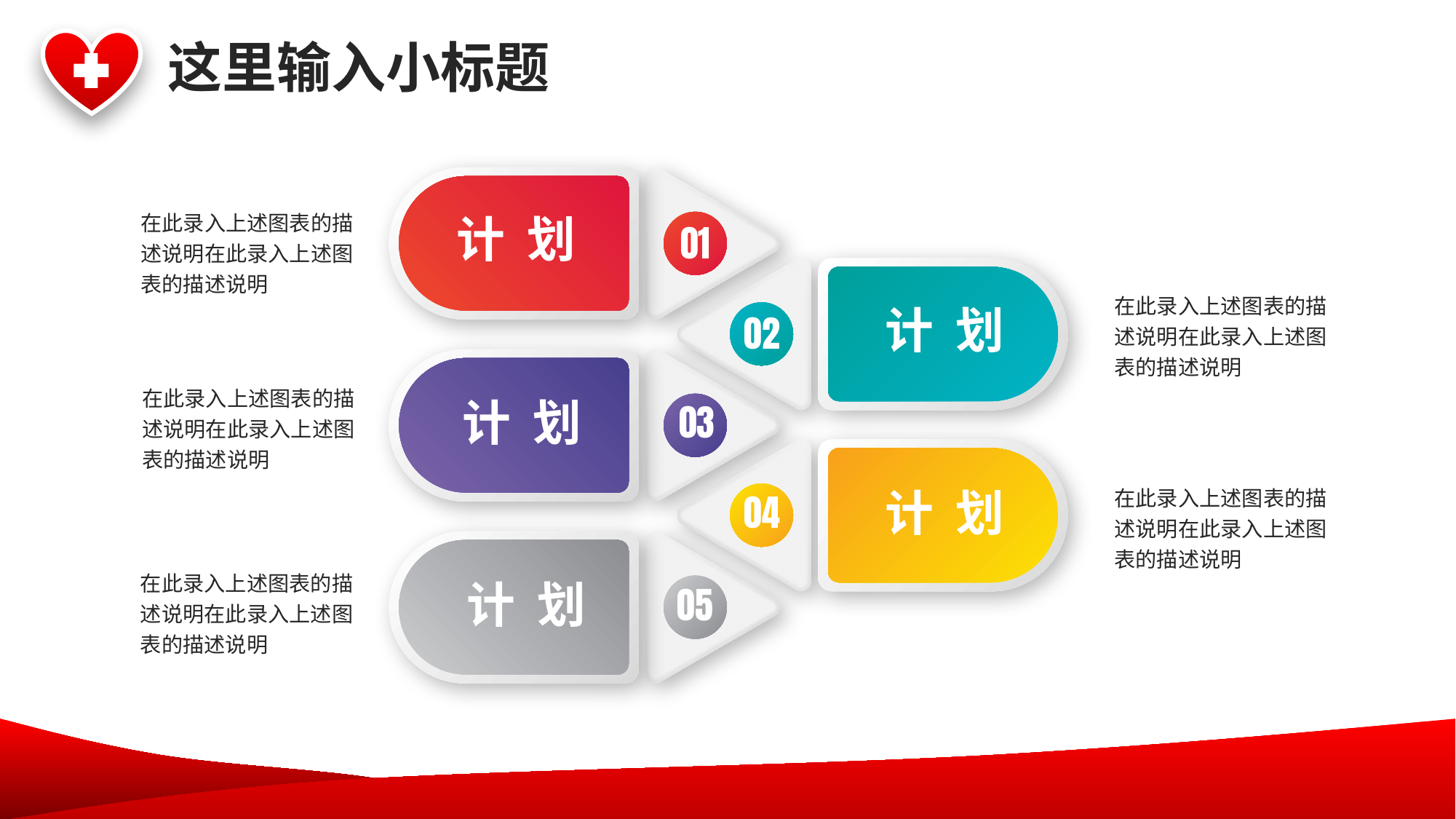

这里输入小标题

01

计  划
在此录入上述图表的描述说明在此录入上述图表的描述说明

02

计  划
在此录入上述图表的描述说明在此录入上述图表的描述说明

03

计  划
在此录入上述图表的描述说明在此录入上述图表的描述说明

04

计  划
在此录入上述图表的描述说明在此录入上述图表的描述说明

05

计  划
在此录入上述图表的描述说明在此录入上述图表的描述说明